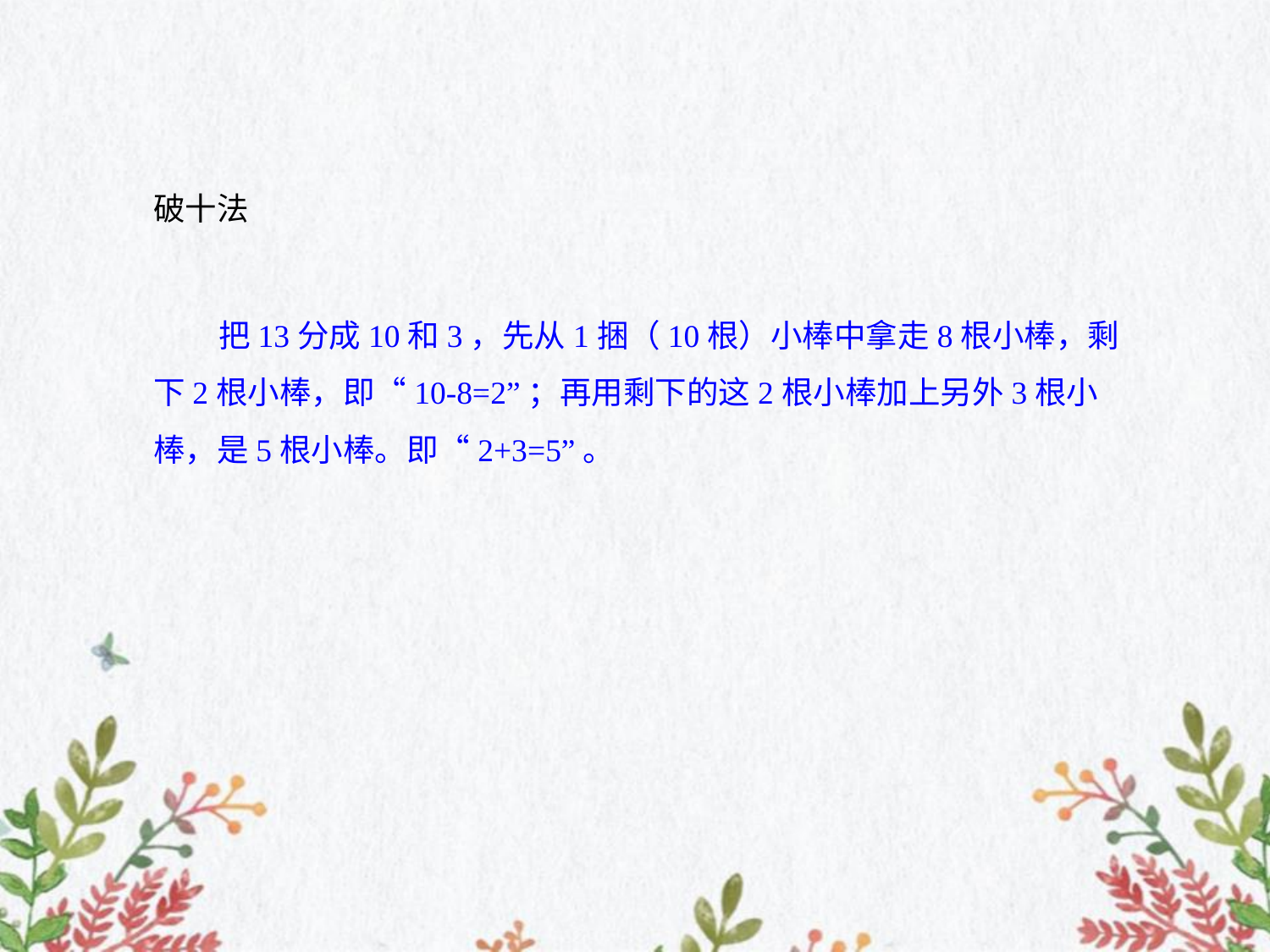

破十法
        把13分成10和3，先从1捆（10根）小棒中拿走8根小棒，剩下2根小棒，即“10-8=2”；再用剩下的这2根小棒加上另外3根小棒，是5根小棒。即“2+3=5”。